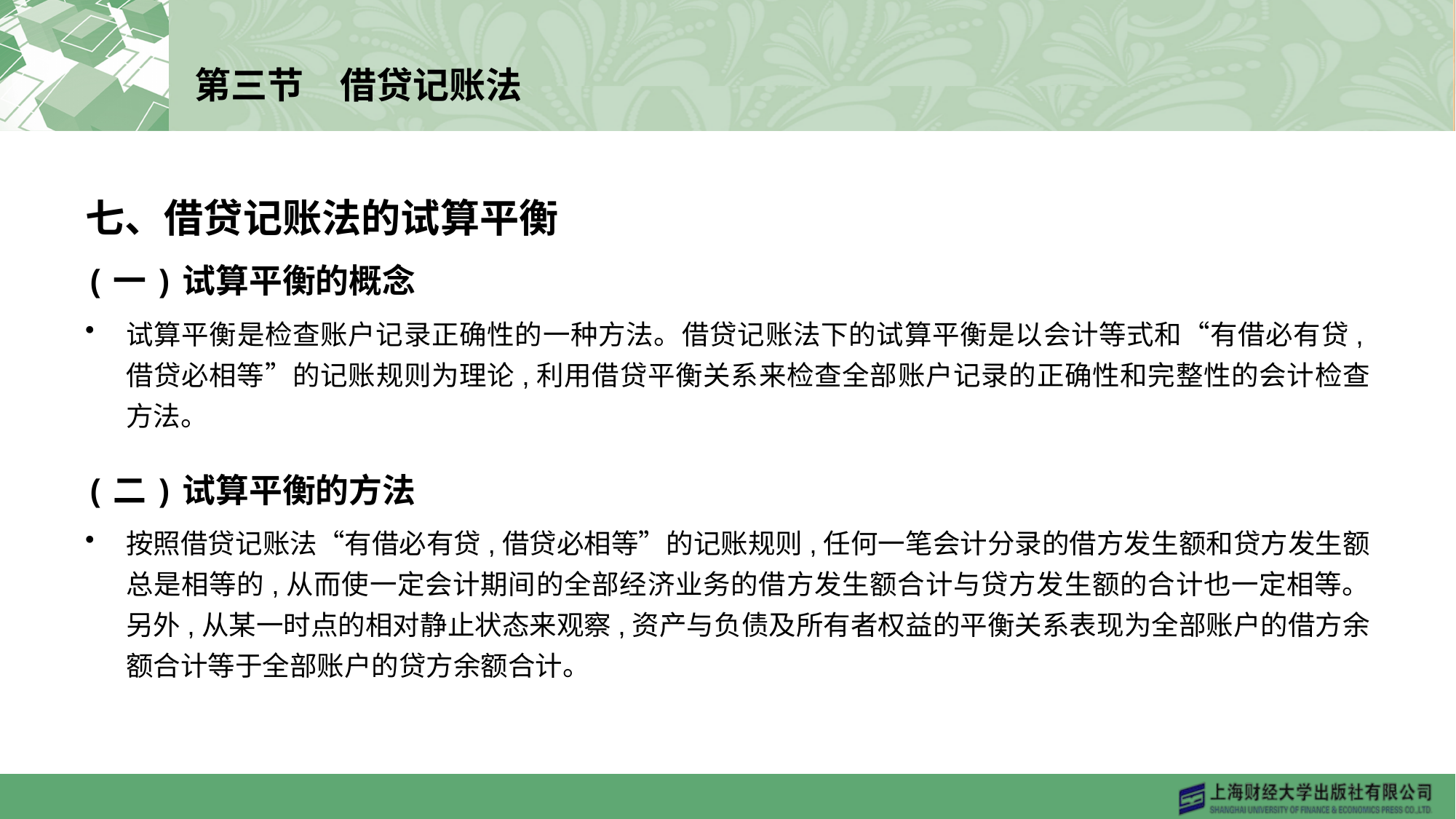

# 第三节　借贷记账法
七、借贷记账法的试算平衡
(一)试算平衡的概念
试算平衡是检查账户记录正确性的一种方法。借贷记账法下的试算平衡是以会计等式和“有借必有贷,借贷必相等”的记账规则为理论,利用借贷平衡关系来检查全部账户记录的正确性和完整性的会计检查方法。
(二)试算平衡的方法
按照借贷记账法“有借必有贷,借贷必相等”的记账规则,任何一笔会计分录的借方发生额和贷方发生额总是相等的,从而使一定会计期间的全部经济业务的借方发生额合计与贷方发生额的合计也一定相等。另外,从某一时点的相对静止状态来观察,资产与负债及所有者权益的平衡关系表现为全部账户的借方余额合计等于全部账户的贷方余额合计。